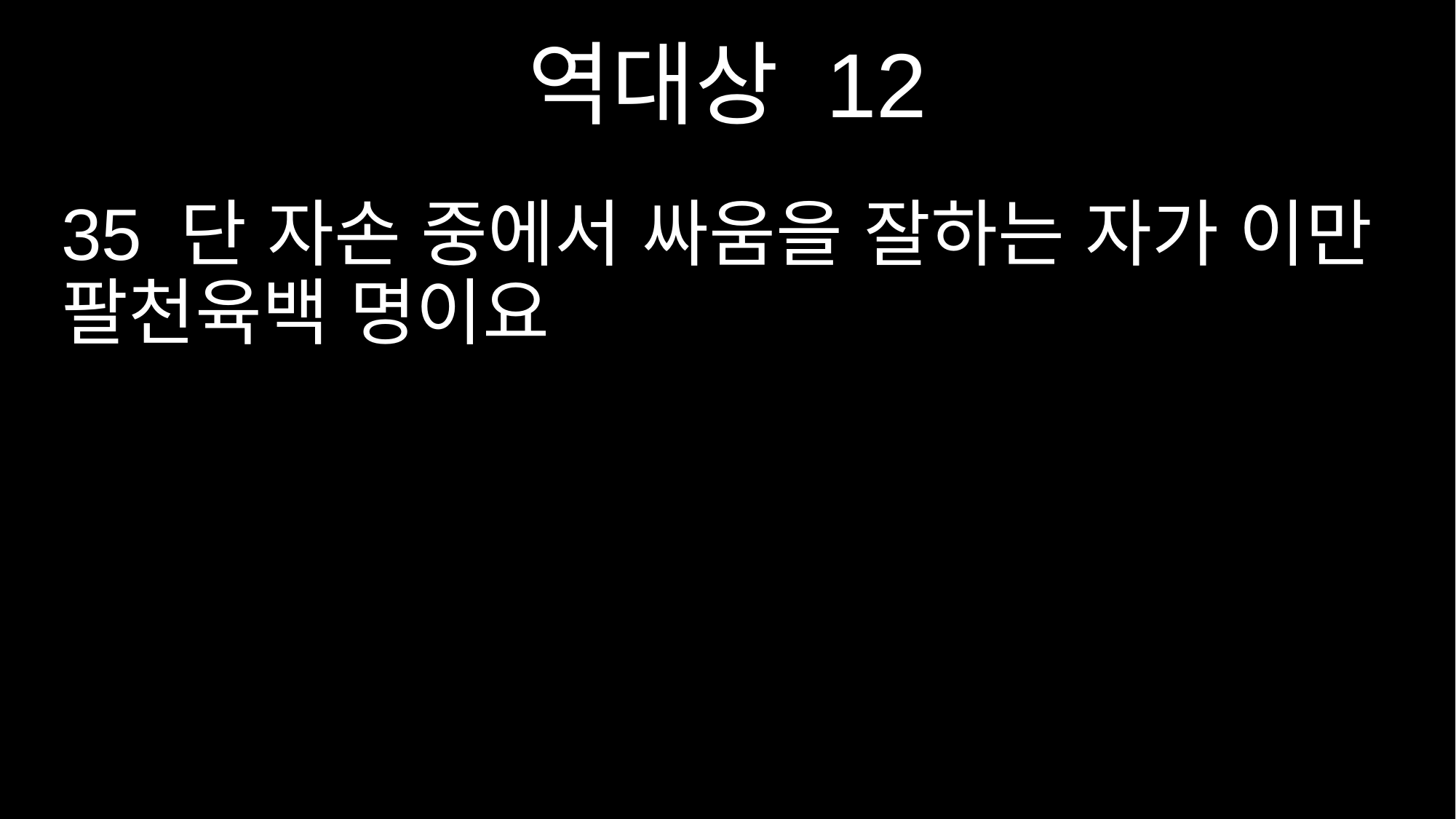

역대상 12
35 단 자손 중에서 싸움을 잘하는 자가 이만 팔천육백 명이요